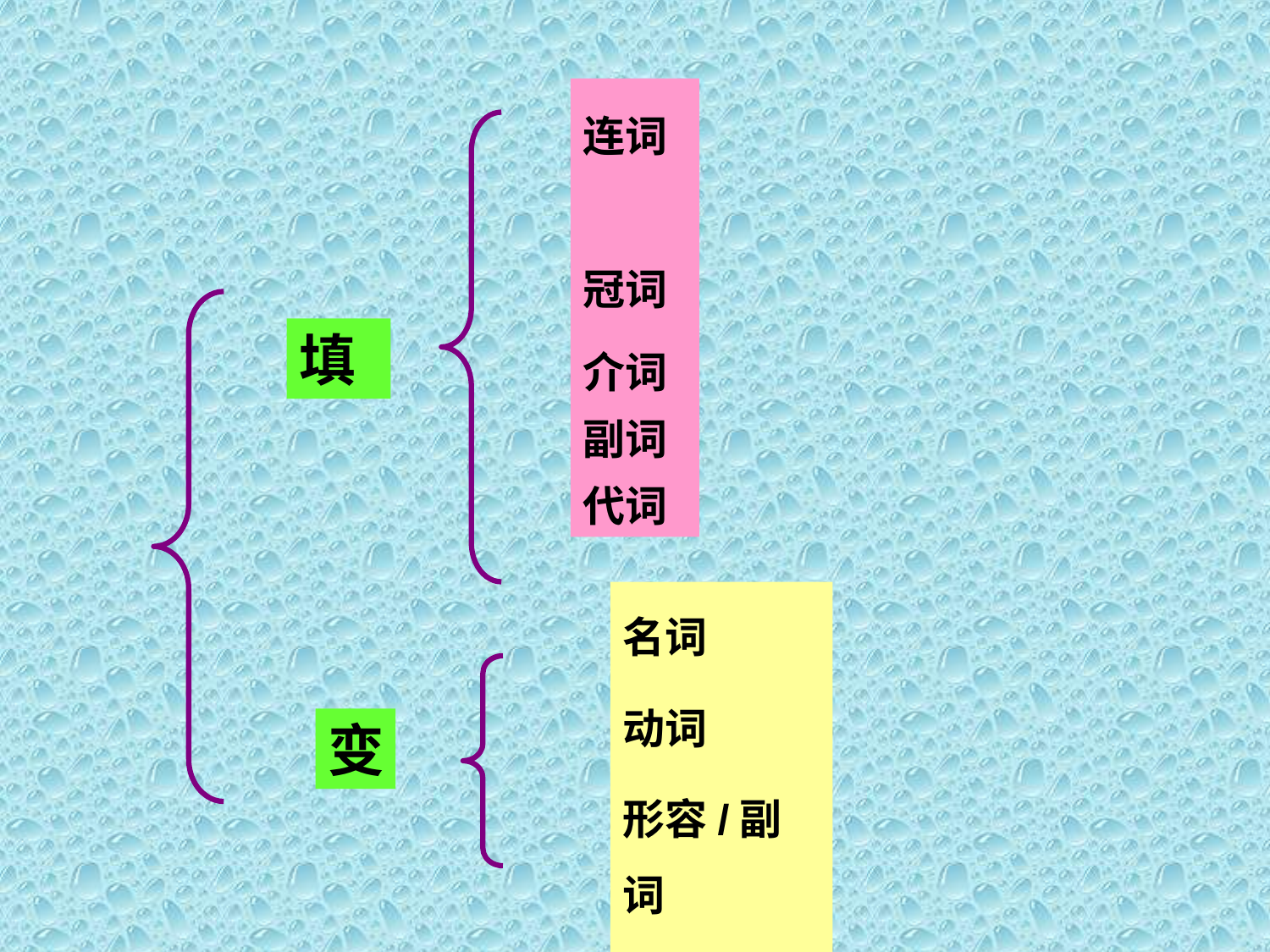

连词
冠词
介词
副词
代词

填
名词
动词
形容/副词

变